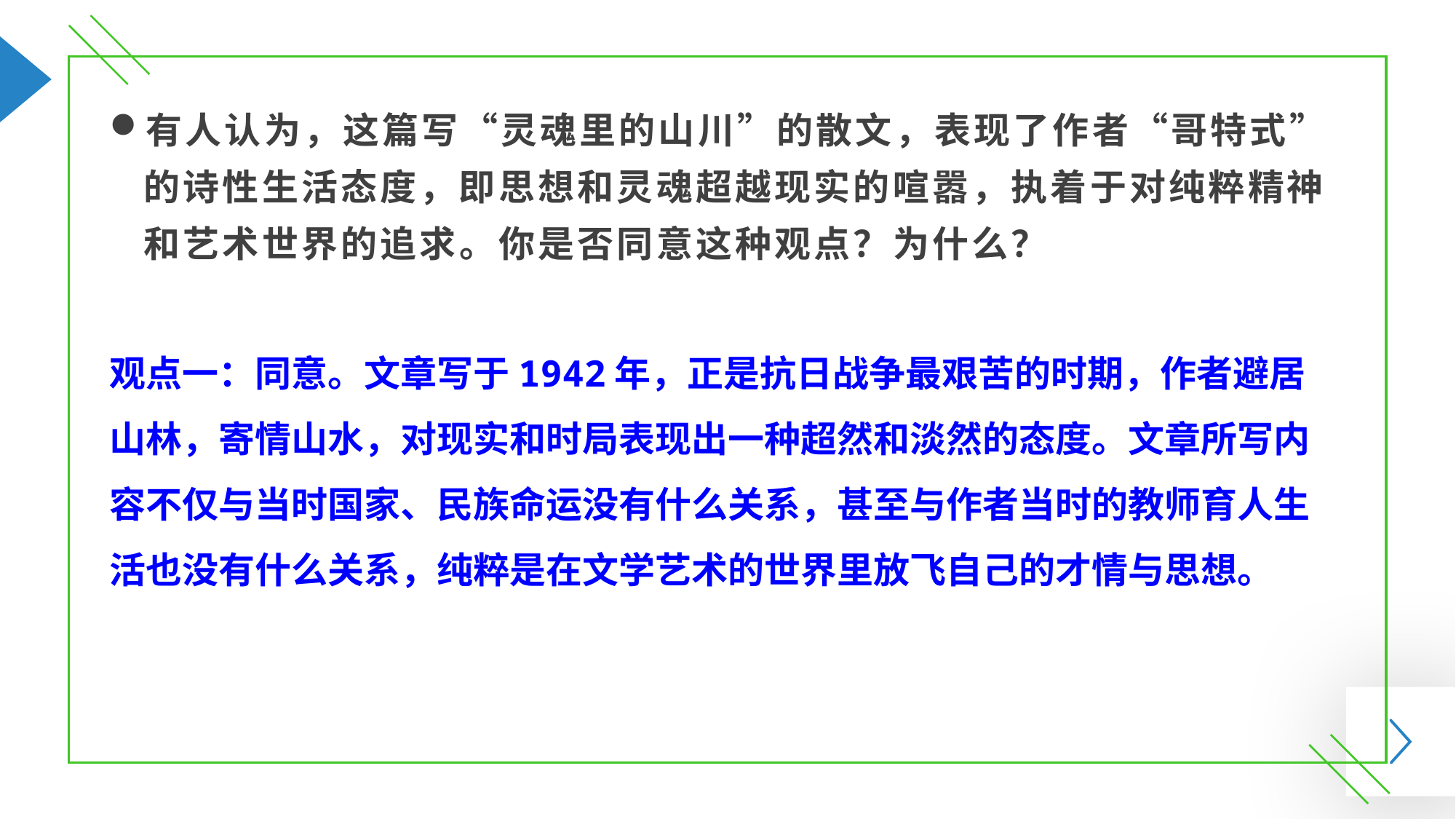

有人认为，这篇写“灵魂里的山川”的散文，表现了作者“哥特式”的诗性生活态度，即思想和灵魂超越现实的喧嚣，执着于对纯粹精神和艺术世界的追求。你是否同意这种观点？为什么？
观点一：同意。文章写于1942年，正是抗日战争最艰苦的时期，作者避居山林，寄情山水，对现实和时局表现出一种超然和淡然的态度。文章所写内容不仅与当时国家、民族命运没有什么关系，甚至与作者当时的教师育人生活也没有什么关系，纯粹是在文学艺术的世界里放飞自己的才情与思想。